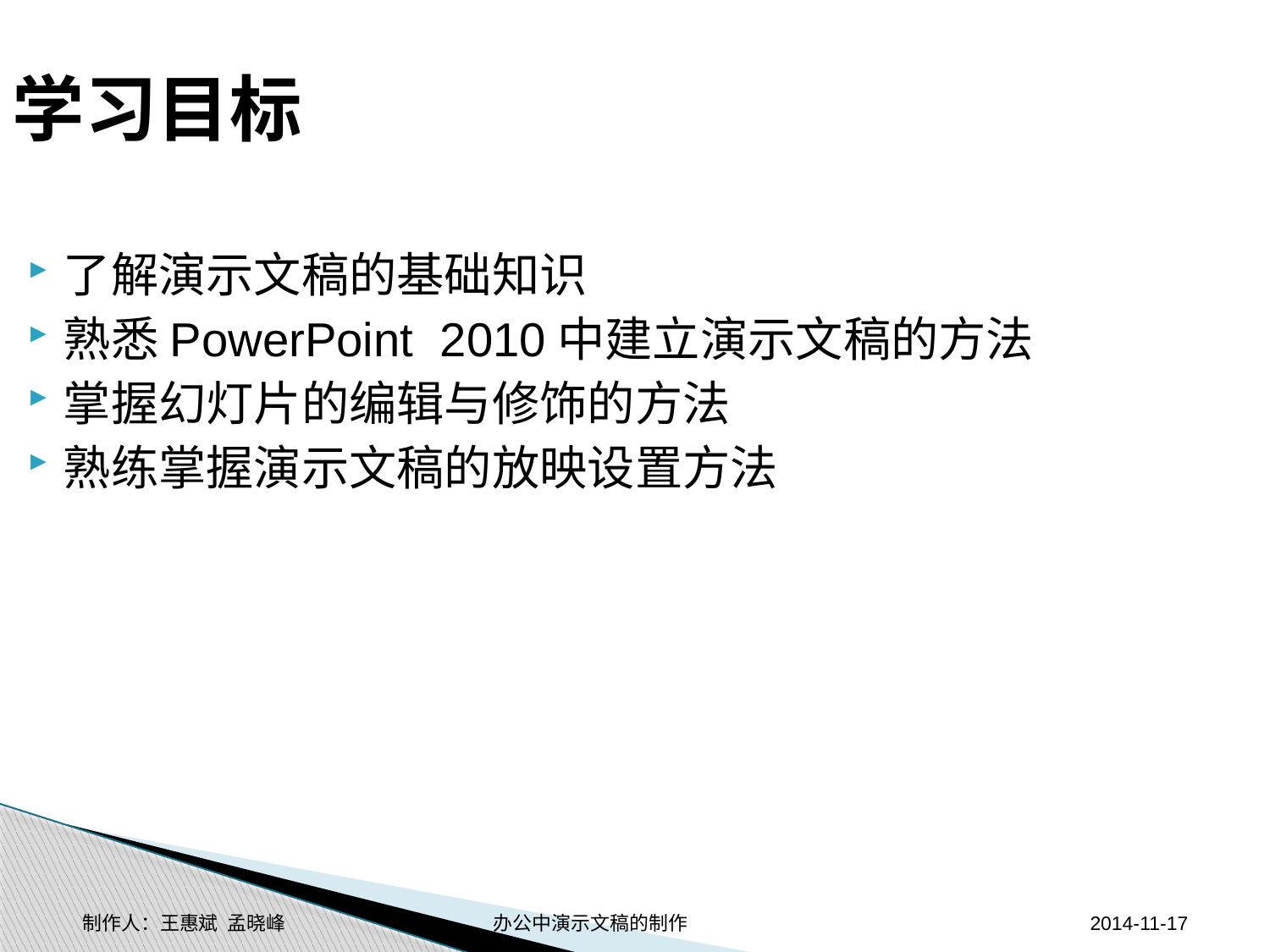

学习目标
了解演示文稿的基础知识
熟悉PowerPoint  2010中建立演示文稿的方法
掌握幻灯片的编辑与修饰的方法
熟练掌握演示文稿的放映设置方法

制作人：王惠斌  孟晓峰                                               办公中演示文稿的制作
2014-11-17